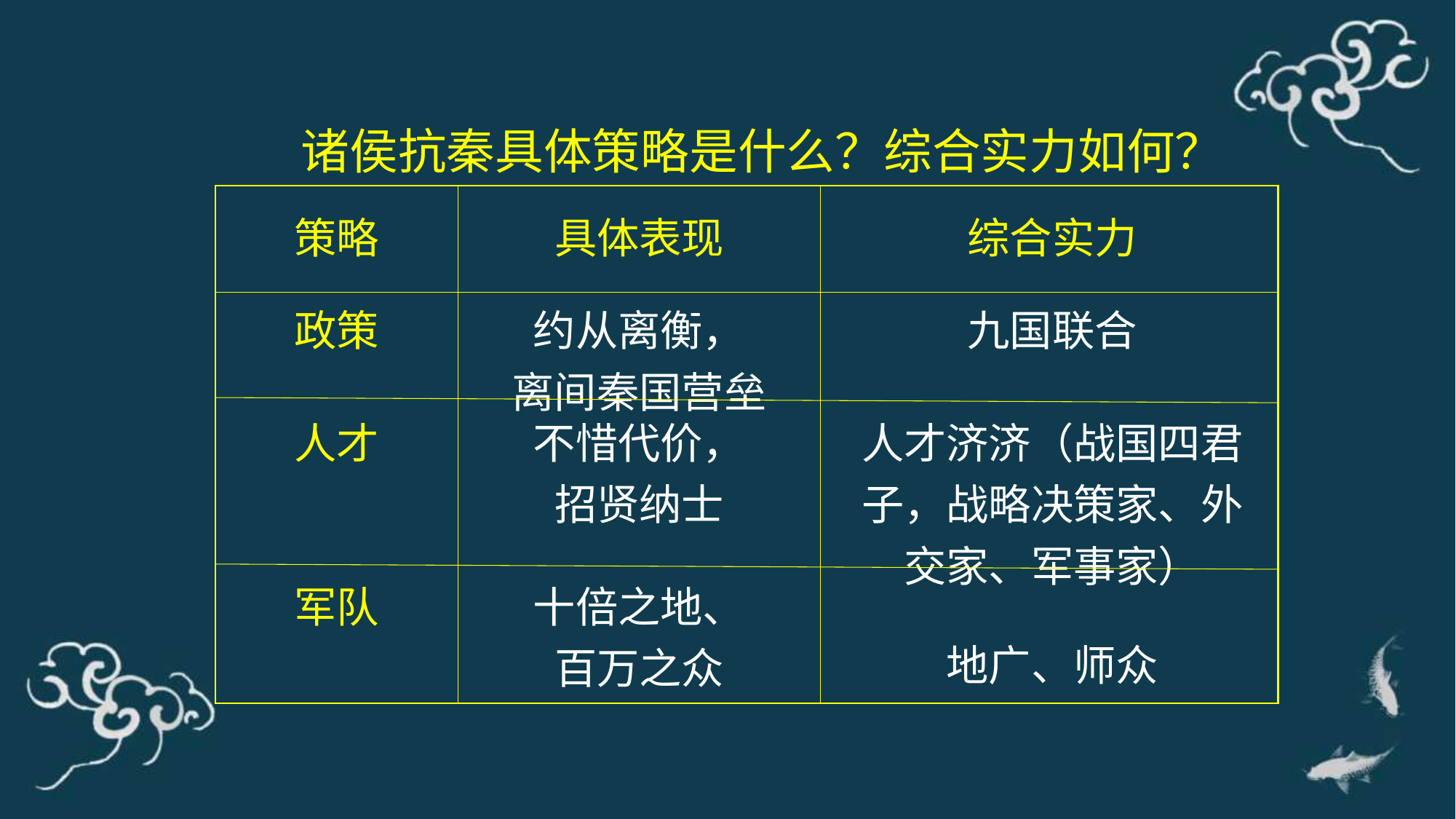

诸侯抗秦具体策略是什么？综合实力如何？

| 策略 | 具体表现 | 综合实力 |
| --- | --- | --- |
| 政策 | 约从离衡， 离间秦国营垒 | 九国联合 |
| 人才 | 不惜代价， 招贤纳士 | 人才济济（战国四君子，战略决策家、外交家、军事家） |
| 军队 | 十倍之地、 百万之众 | 地广、师众 |